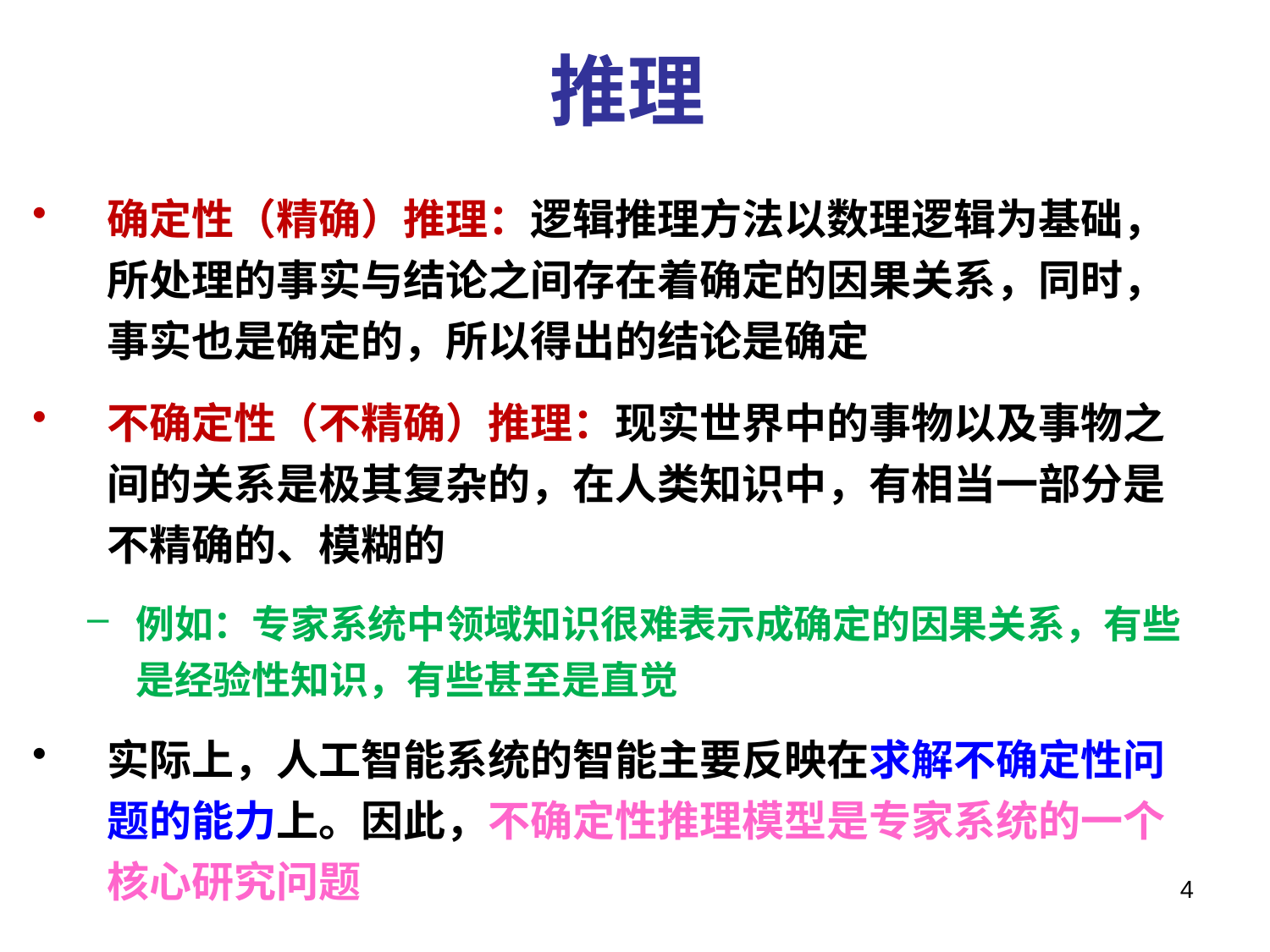

推理
确定性（精确）推理：逻辑推理方法以数理逻辑为基础，所处理的事实与结论之间存在着确定的因果关系，同时，事实也是确定的，所以得出的结论是确定
不确定性（不精确）推理：现实世界中的事物以及事物之间的关系是极其复杂的，在人类知识中，有相当一部分是不精确的、模糊的
例如：专家系统中领域知识很难表示成确定的因果关系，有些是经验性知识，有些甚至是直觉
实际上，人工智能系统的智能主要反映在求解不确定性问题的能力上。因此，不确定性推理模型是专家系统的一个核心研究问题
4